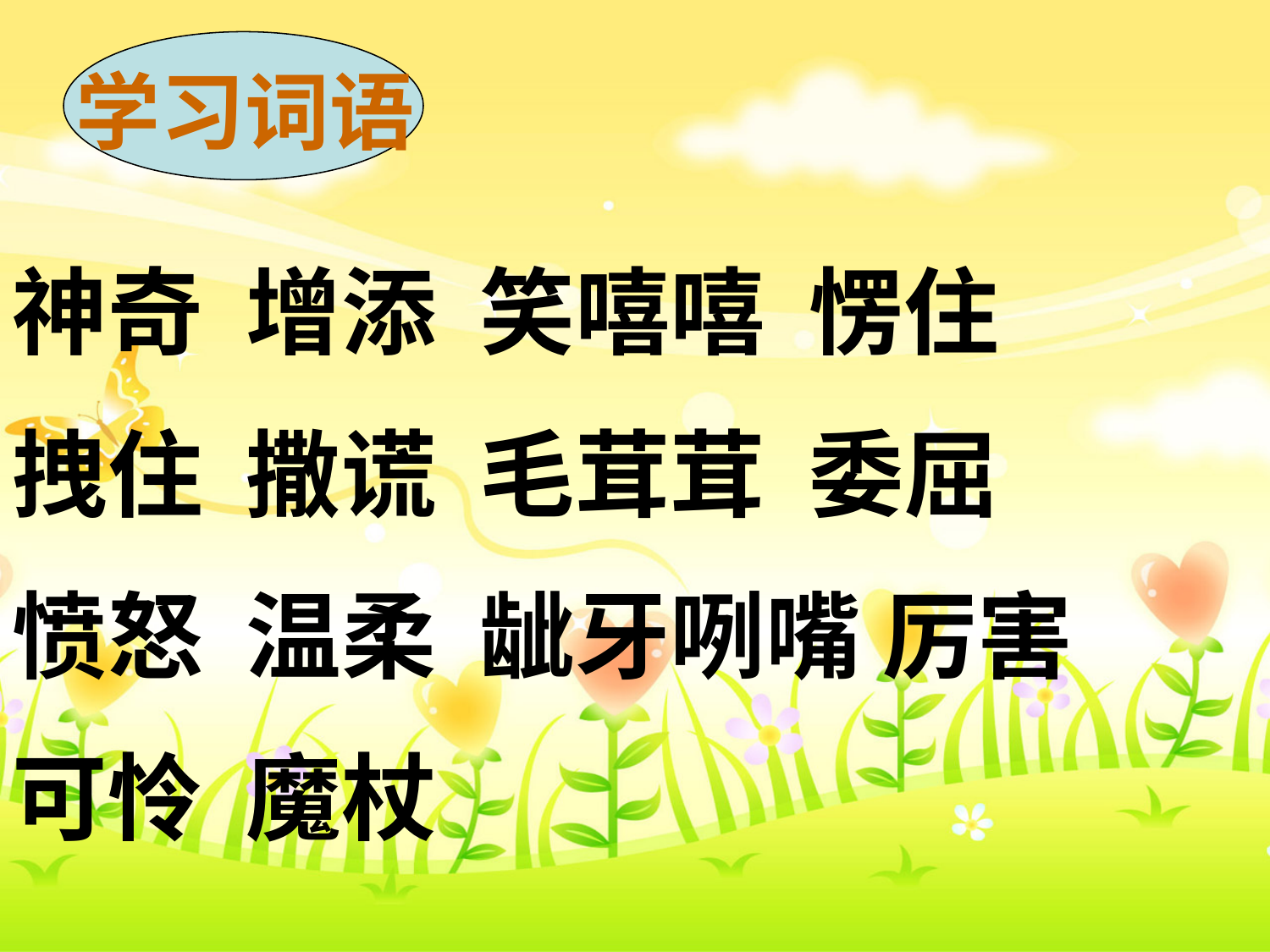

学习词语
神奇  增添  笑嘻嘻  愣住
拽住  撒谎  毛茸茸  委屈
愤怒  温柔  龇牙咧嘴 厉害
可怜  魔杖